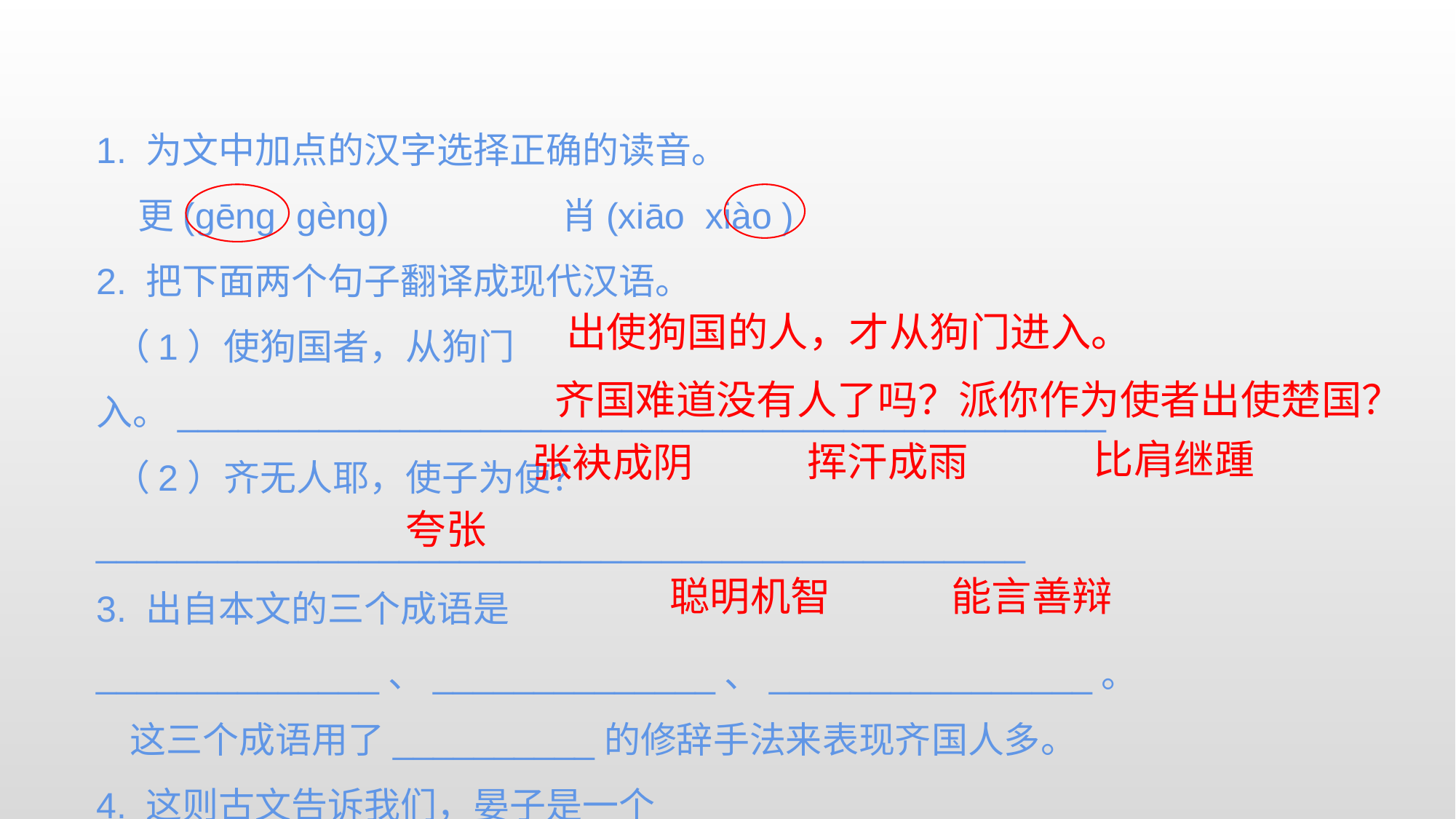

1. 为文中加点的汉字选择正确的读音。
    更(gēng  gèng)                肖(xiāo  xiào )
2. 把下面两个句子翻译成现代汉语。
 （1）使狗国者，从狗门入。______________________________________________
 （2）齐无人耶，使子为使？______________________________________________
3. 出自本文的三个成语是______________、______________、________________。
   这三个成语用了__________的修辞手法来表现齐国人多。
4. 这则古文告诉我们，晏子是一个________________、________________的人（请用两个成语或四字词语填空）。

出使狗国的人，才从狗门进入。
齐国难道没有人了吗？派你作为使者出使楚国？
比肩继踵
挥汗成雨
张袂成阴
夸张
聪明机智
能言善辩